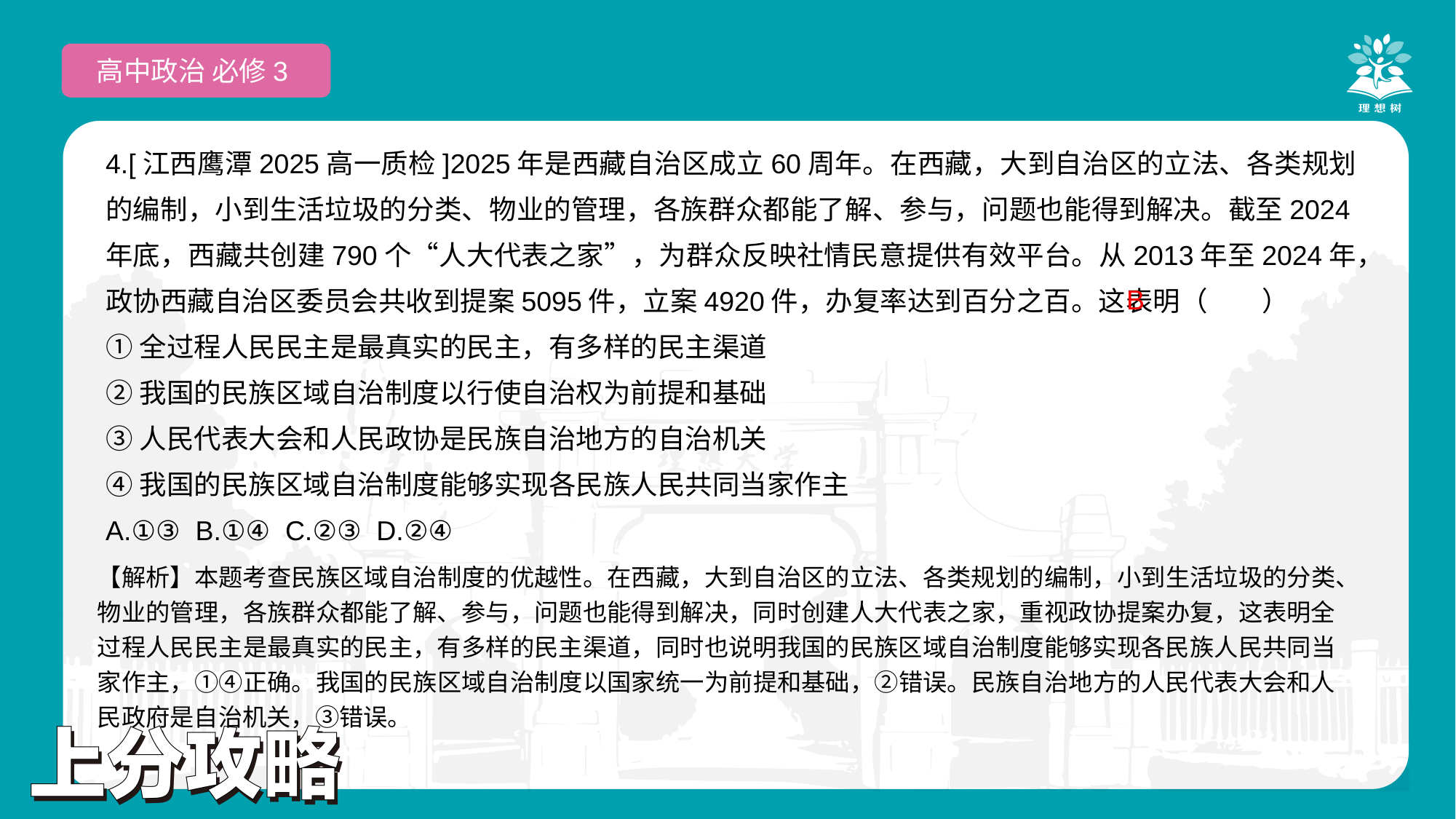

高中政治 必修3
4.[江西鹰潭2025高一质检]2025年是西藏自治区成立60周年。在西藏，大到自治区的立法、各类规划的编制，小到生活垃圾的分类、物业的管理，各族群众都能了解、参与，问题也能得到解决。截至2024年底，西藏共创建790个“人大代表之家”，为群众反映社情民意提供有效平台。从2013年至2024年，政协西藏自治区委员会共收到提案5095件，立案4920件，办复率达到百分之百。这表明（　　）
①全过程人民民主是最真实的民主，有多样的民主渠道
②我国的民族区域自治制度以行使自治权为前提和基础
③人民代表大会和人民政协是民族自治地方的自治机关
④我国的民族区域自治制度能够实现各民族人民共同当家作主
A.①③  B.①④  C.②③  D.②④
 B
【解析】本题考查民族区域自治制度的优越性。在西藏，大到自治区的立法、各类规划的编制，小到生活垃圾的分类、物业的管理，各族群众都能了解、参与，问题也能得到解决，同时创建人大代表之家，重视政协提案办复，这表明全过程人民民主是最真实的民主，有多样的民主渠道，同时也说明我国的民族区域自治制度能够实现各民族人民共同当家作主，①④正确。我国的民族区域自治制度以国家统一为前提和基础，②错误。民族自治地方的人民代表大会和人民政府是自治机关，③错误。